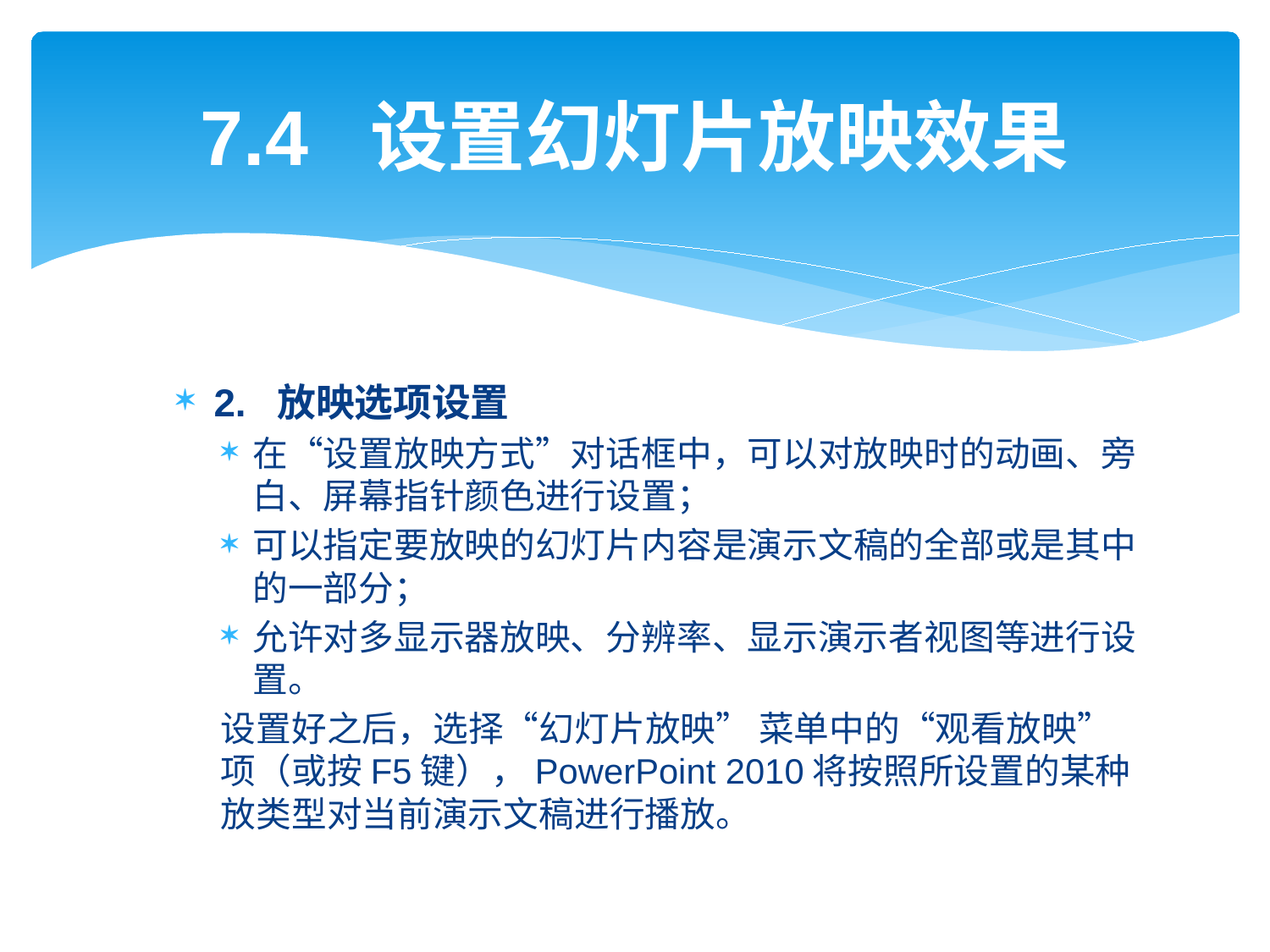

# 7.4  设置幻灯片放映效果
2.  放映选项设置
在“设置放映方式”对话框中，可以对放映时的动画、旁白、屏幕指针颜色进行设置；
可以指定要放映的幻灯片内容是演示文稿的全部或是其中的一部分；
允许对多显示器放映、分辨率、显示演示者视图等进行设置。
设置好之后，选择“幻灯片放映” 菜单中的“观看放映”项（或按F5键），PowerPoint 2010将按照所设置的某种放类型对当前演示文稿进行播放。